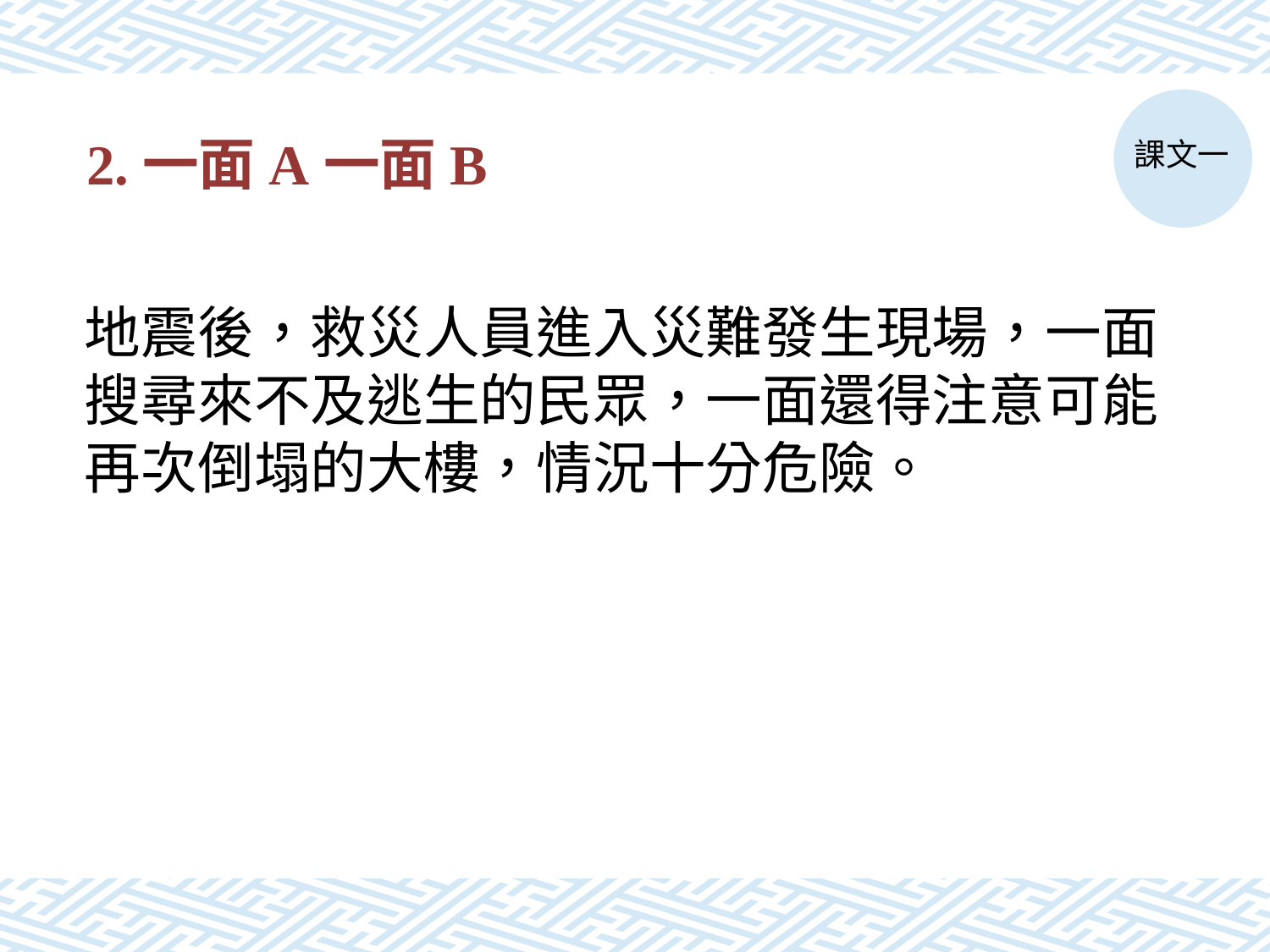

課文一
# 2.一面A一面B

地震後，救災人員進入災難發生現場，一面搜尋來不及逃生的民眾，一面還得注意可能再次倒塌的大樓，情況十分危險。